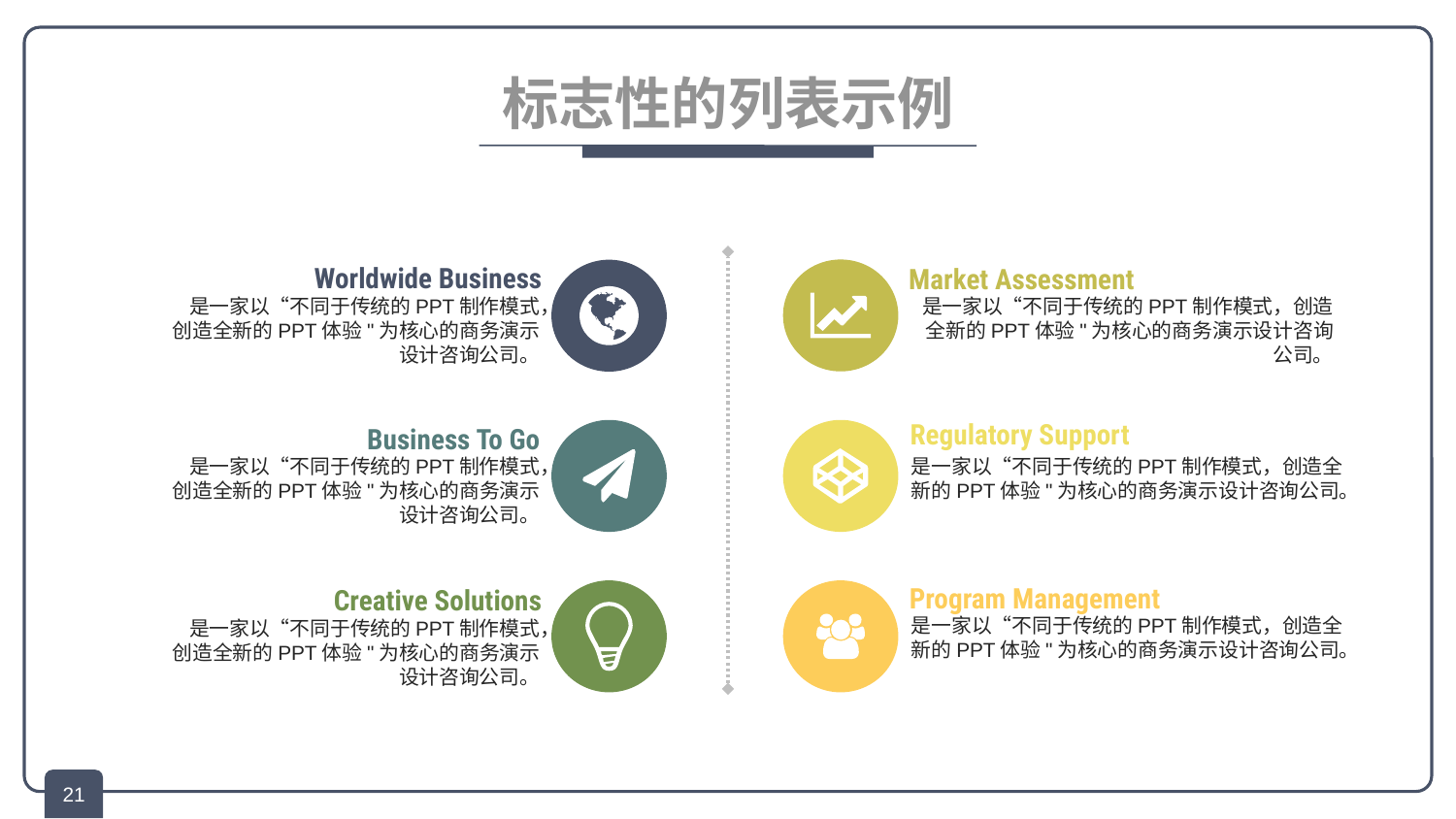

# 标志性的列表示例

Worldwide Business
是一家以“不同于传统的PPT制作模式，创造全新的PPT体验"为核心的商务演示设计咨询公司。

Market Assessment
是一家以“不同于传统的PPT制作模式，创造全新的PPT体验"为核心的商务演示设计咨询公司。

Regulatory Support
是一家以“不同于传统的PPT制作模式，创造全新的PPT体验"为核心的商务演示设计咨询公司。

Business To Go
是一家以“不同于传统的PPT制作模式，创造全新的PPT体验"为核心的商务演示设计咨询公司。

Program Management
是一家以“不同于传统的PPT制作模式，创造全新的PPT体验"为核心的商务演示设计咨询公司。
Creative Solutions
是一家以“不同于传统的PPT制作模式，创造全新的PPT体验"为核心的商务演示设计咨询公司。